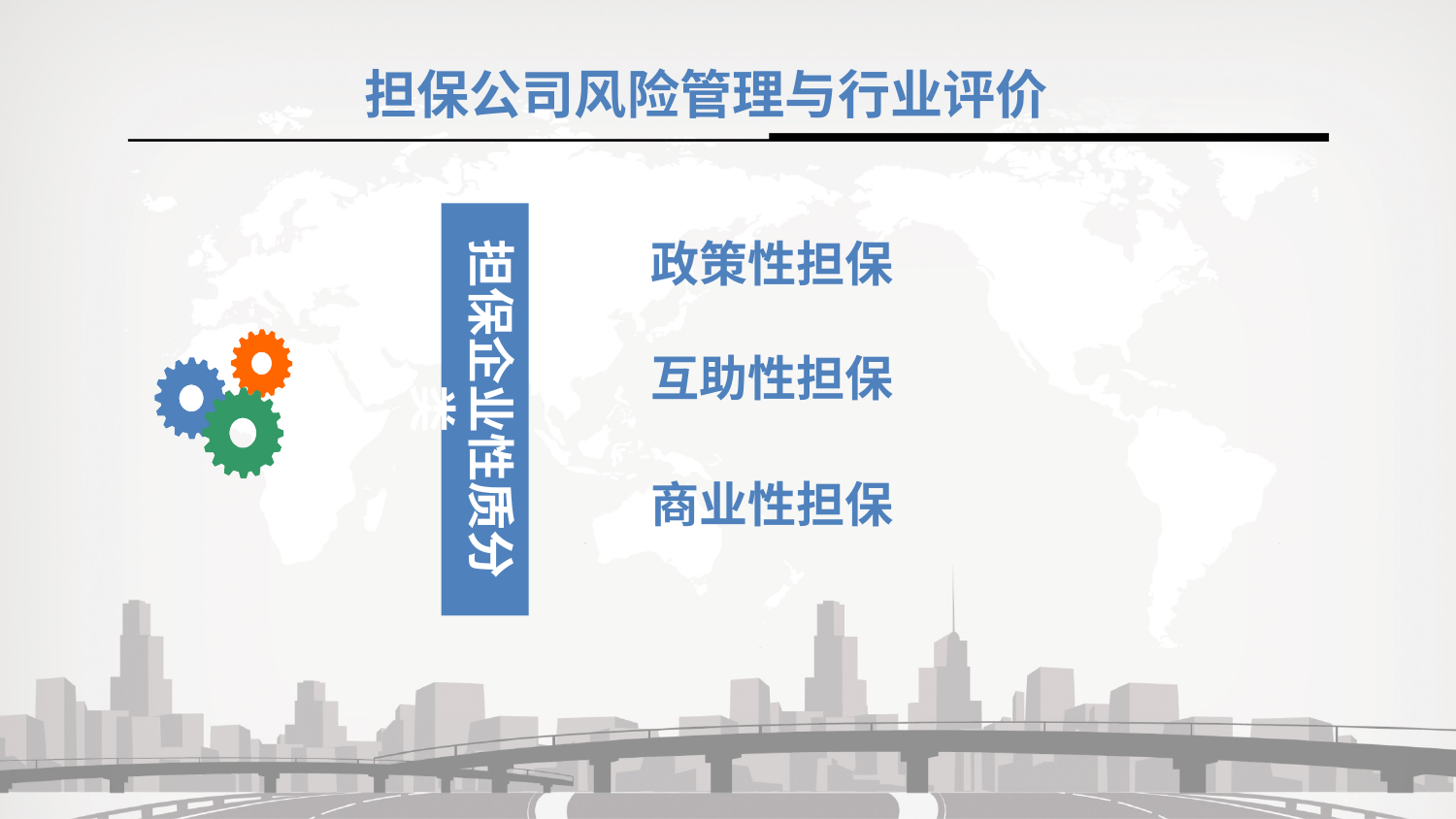

担保公司风险管理与行业评价
担保企业性质分类
政策性担保

互助性担保
商业性担保